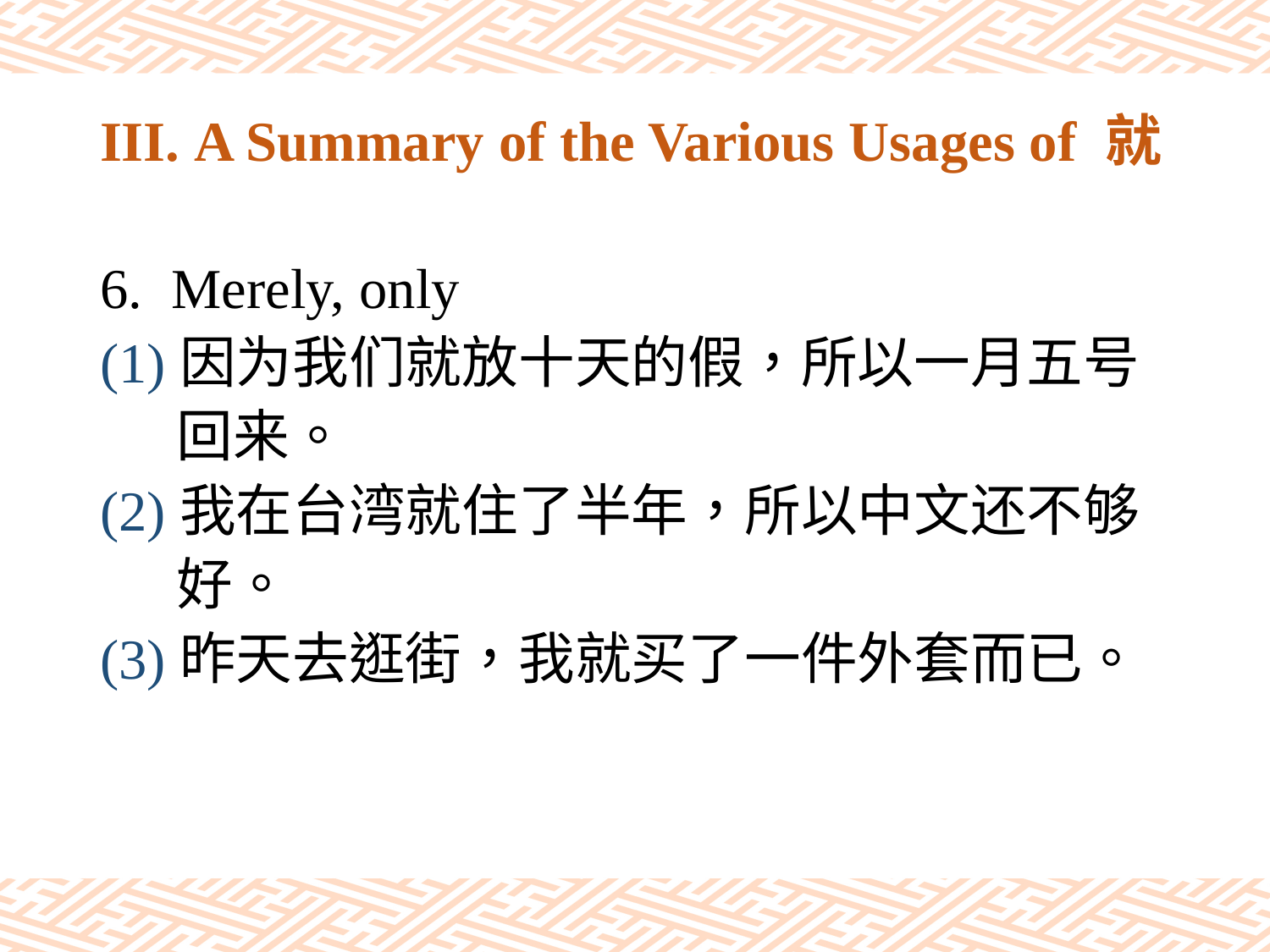

# III. A Summary of the Various Usages of 就
Merely, only
(1)因为我们就放十天的假，所以一月五号
     回来。
(2)我在台湾就住了半年，所以中文还不够
     好。
(3)昨天去逛街，我就买了一件外套而已。